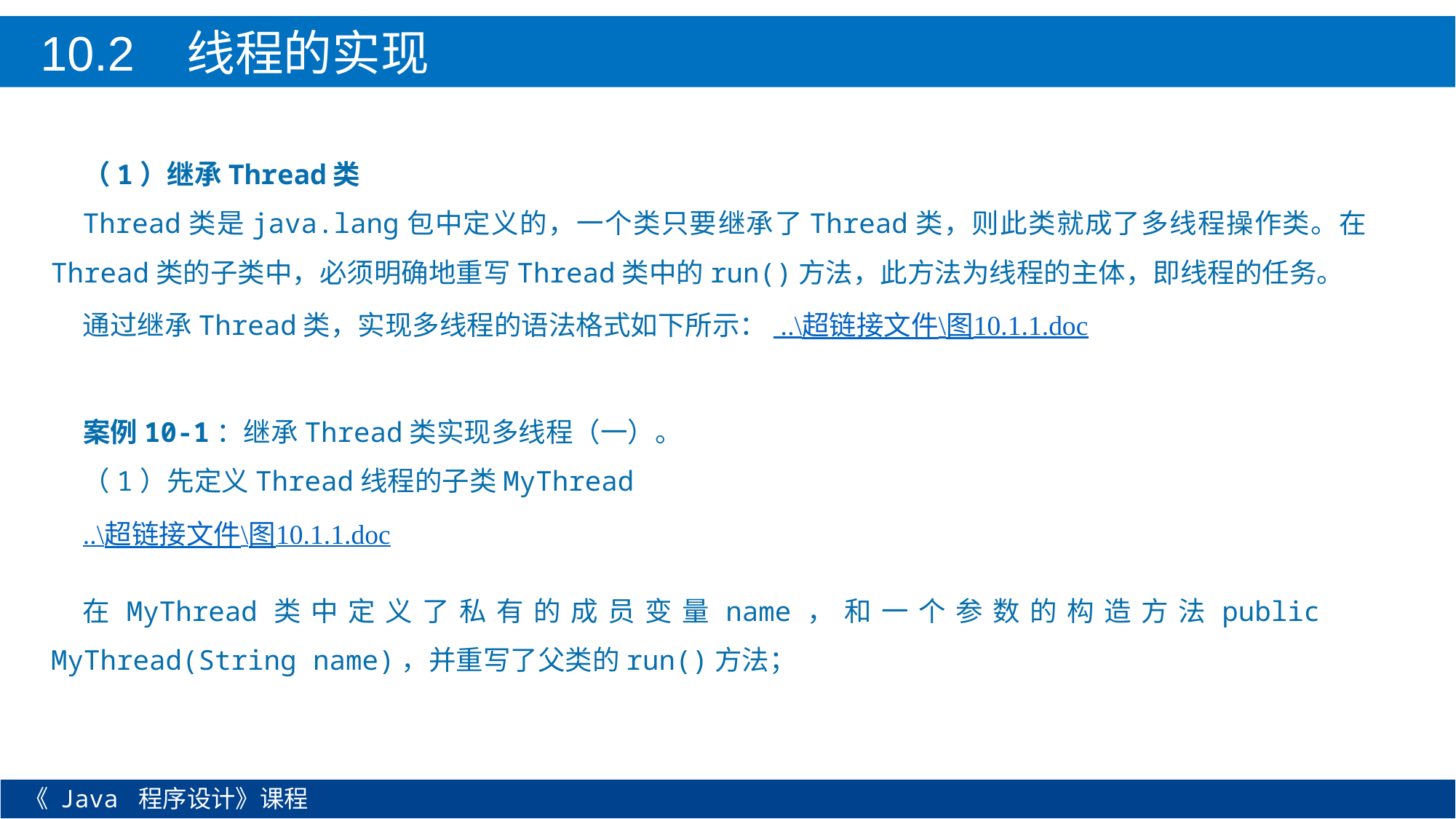

10.2   线程的实现
（1）继承Thread类
Thread类是java.lang包中定义的，一个类只要继承了Thread类，则此类就成了多线程操作类。在Thread类的子类中，必须明确地重写Thread类中的run()方法，此方法为线程的主体，即线程的任务。
通过继承Thread类，实现多线程的语法格式如下所示： ..\超链接文件\图10.1.1.doc
案例10-1：继承Thread类实现多线程（一）。
（1）先定义Thread线程的子类MyThread
..\超链接文件\图10.1.1.doc
在MyThread类中定义了私有的成员变量name，和一个参数的构造方法public MyThread(String name)，并重写了父类的run()方法；
《 Java 程序设计》课程